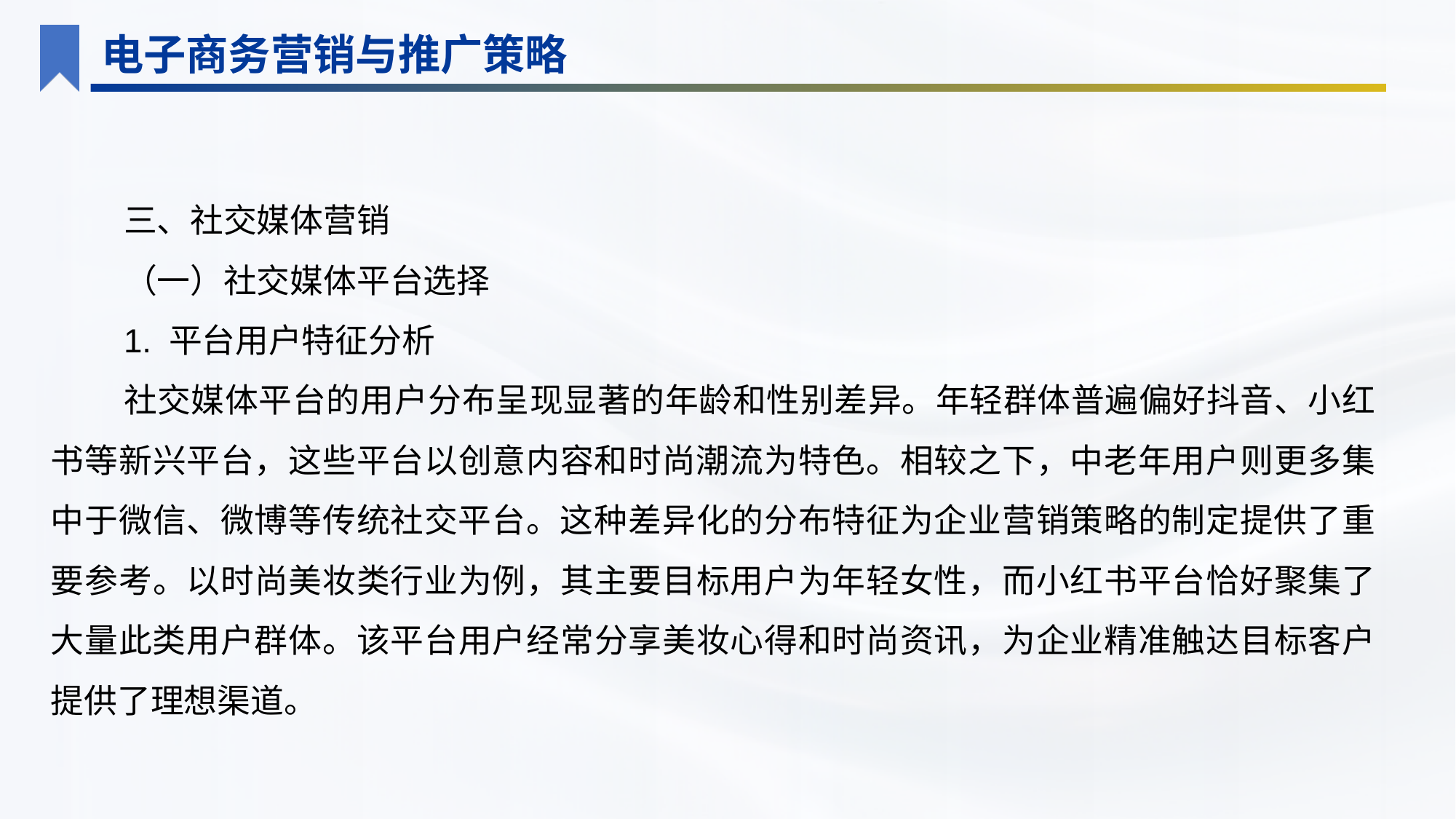

电子商务营销与推广策略
三、社交媒体营销
（一）社交媒体平台选择
1. 平台用户特征分析
社交媒体平台的用户分布呈现显著的年龄和性别差异。年轻群体普遍偏好抖音、小红书等新兴平台，这些平台以创意内容和时尚潮流为特色。相较之下，中老年用户则更多集中于微信、微博等传统社交平台。这种差异化的分布特征为企业营销策略的制定提供了重要参考。以时尚美妆类行业为例，其主要目标用户为年轻女性，而小红书平台恰好聚集了大量此类用户群体。该平台用户经常分享美妆心得和时尚资讯，为企业精准触达目标客户提供了理想渠道。